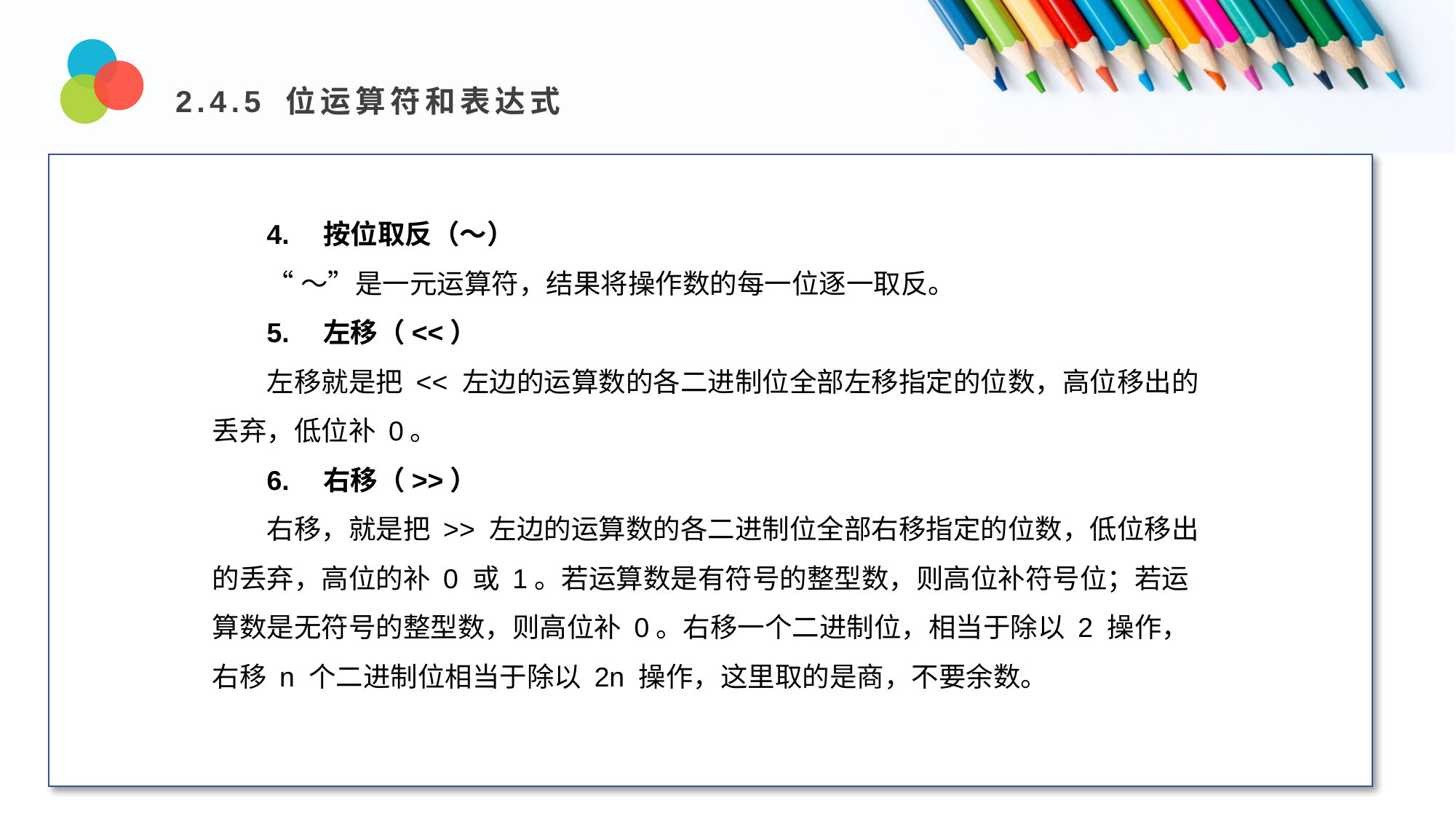

2.4.5 位运算符和表达式
程序中所有的数在计算机内存中都是以二进制的形式存储的。位运算其实就是直接对整数在内存中的二进制位进行操作。Python 中常用的位运算符包括：按位与（&）、按位或（|）、按位异或（＾）、按位求反（～）、左移（<<）和右移（>>）等运算符。位运算符是对操作数按其二进制形式逐位进行运算，参加位运算的操作数必须为整数，下面分别进行介绍。
4. 按位取反（～）
“～”是一元运算符，结果将操作数的每一位逐一取反。
5. 左移（<<）
左移就是把 << 左边的运算数的各二进制位全部左移指定的位数，高位移出的丢弃，低位补 0。
6. 右移（>>）
右移，就是把 >> 左边的运算数的各二进制位全部右移指定的位数，低位移出的丢弃，高位的补 0 或 1。若运算数是有符号的整型数，则高位补符号位；若运算数是无符号的整型数，则高位补 0。右移一个二进制位，相当于除以 2 操作，右移 n 个二进制位相当于除以 2n 操作，这里取的是商，不要余数。